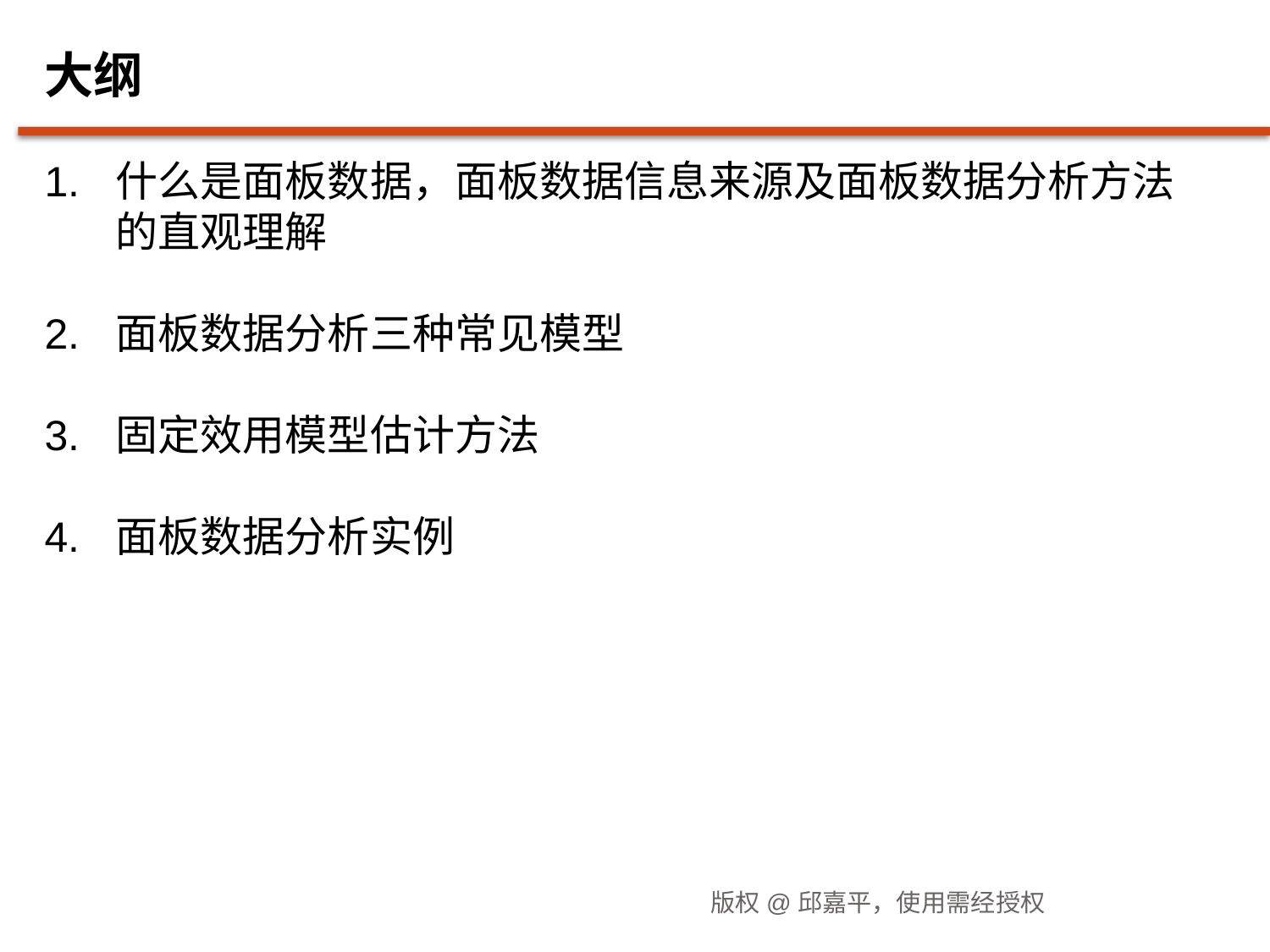

# 大纲
什么是面板数据，面板数据信息来源及面板数据分析方法的直观理解

面板数据分析三种常见模型

固定效用模型估计方法

面板数据分析实例

版权@邱嘉平，使用需经授权